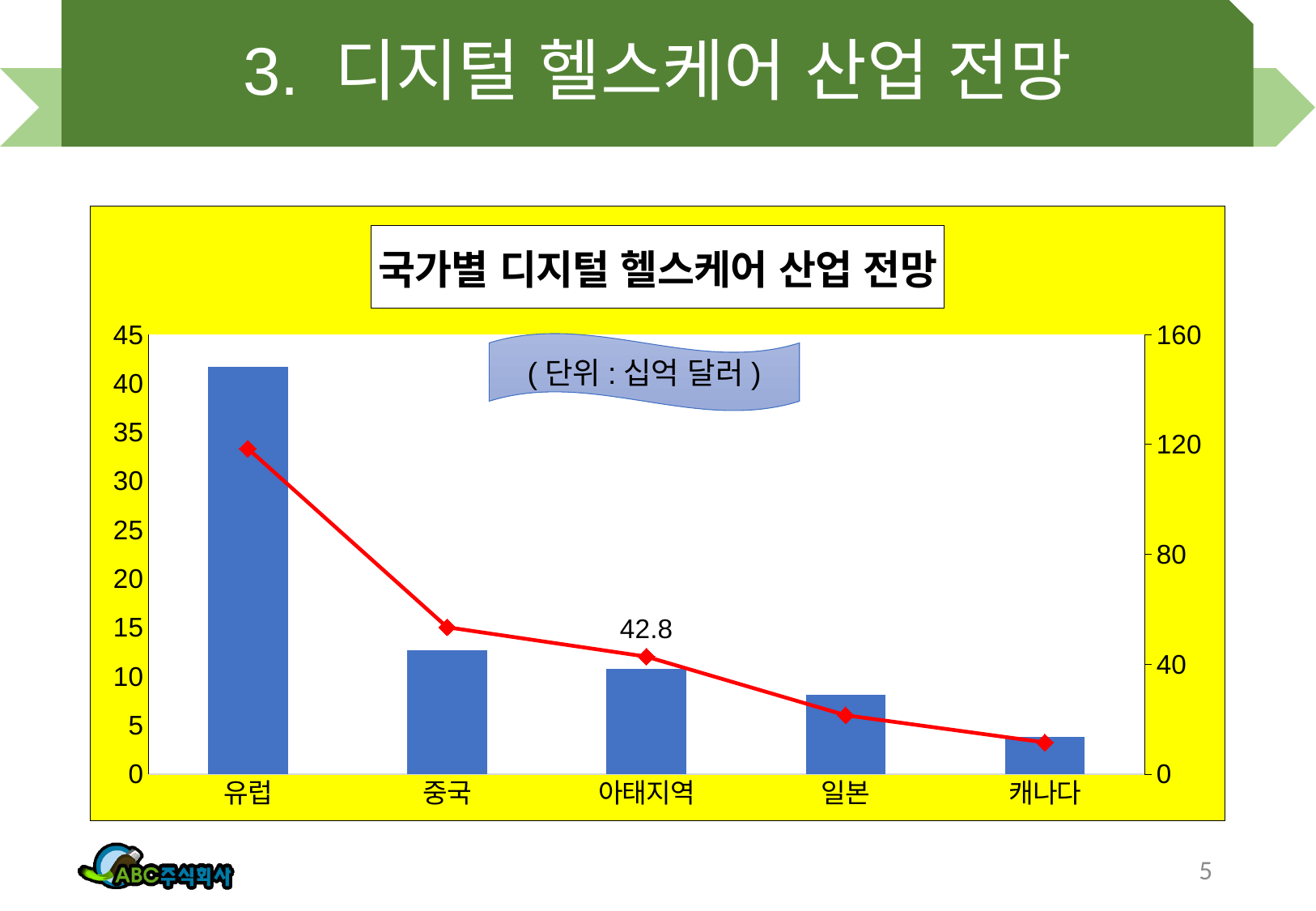

# 3. 디지털 헬스케어 산업 전망

### Chart: 국가별 디지털 헬스케어 산업 전망

| Category | 2020년 | 2027년 |
|---|---|---|
| 유럽 | 41.7 | 118.5 |
| 중국 | 12.7 | 53.5 |
| 아태지역 | 10.8 | 42.8 |
| 일본 | 8.1 | 21.5 |
| 캐나다 | 3.8 | 11.6 |
(단위:십억 달러)
5